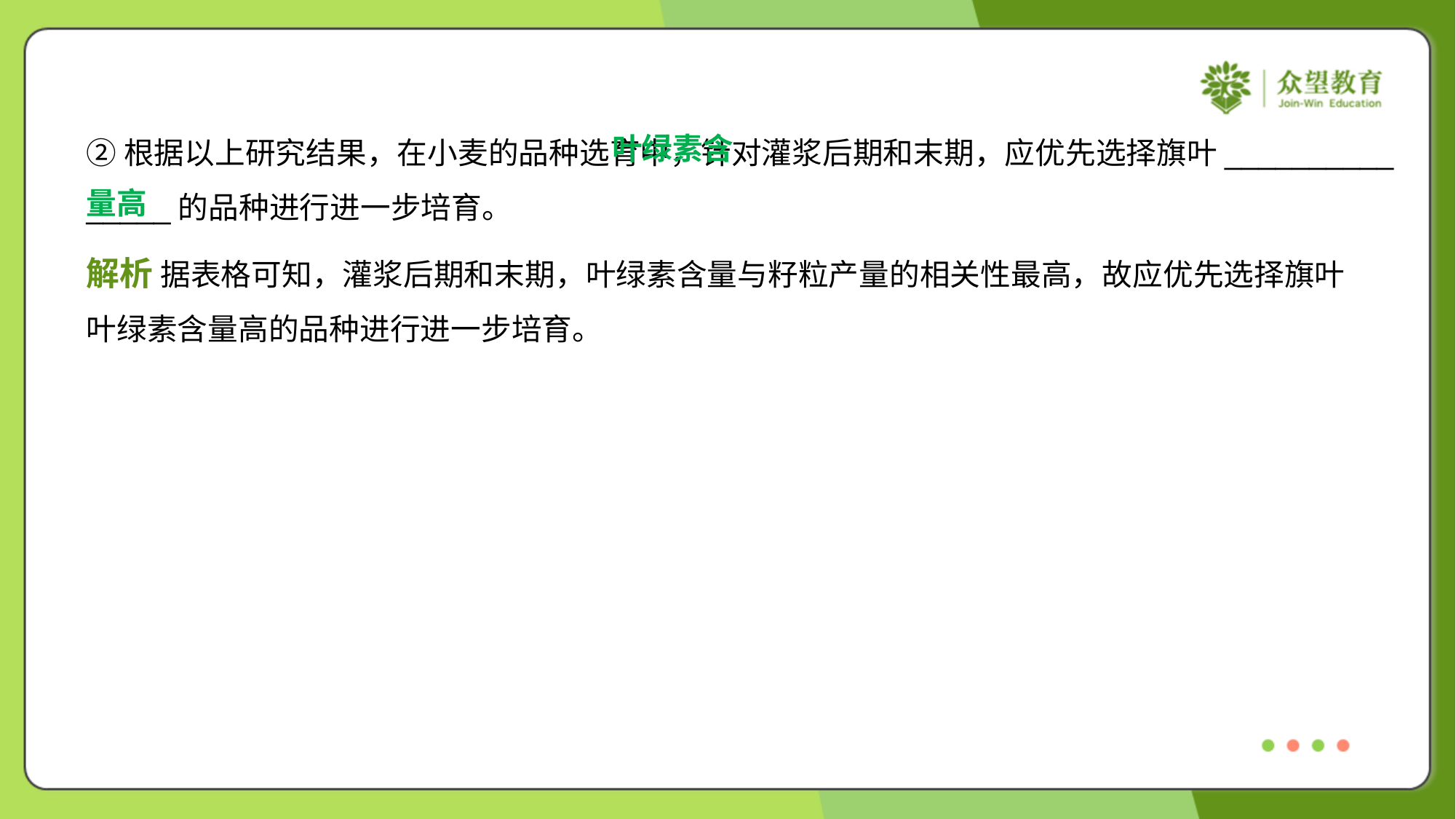

叶绿素含
量高
②根据以上研究结果，在小麦的品种选育中，针对灌浆后期和末期，应优先选择旗叶__________
_____的品种进行进一步培育。
解析 据表格可知，灌浆后期和末期，叶绿素含量与籽粒产量的相关性最高，故应优先选择旗叶
叶绿素含量高的品种进行进一步培育。